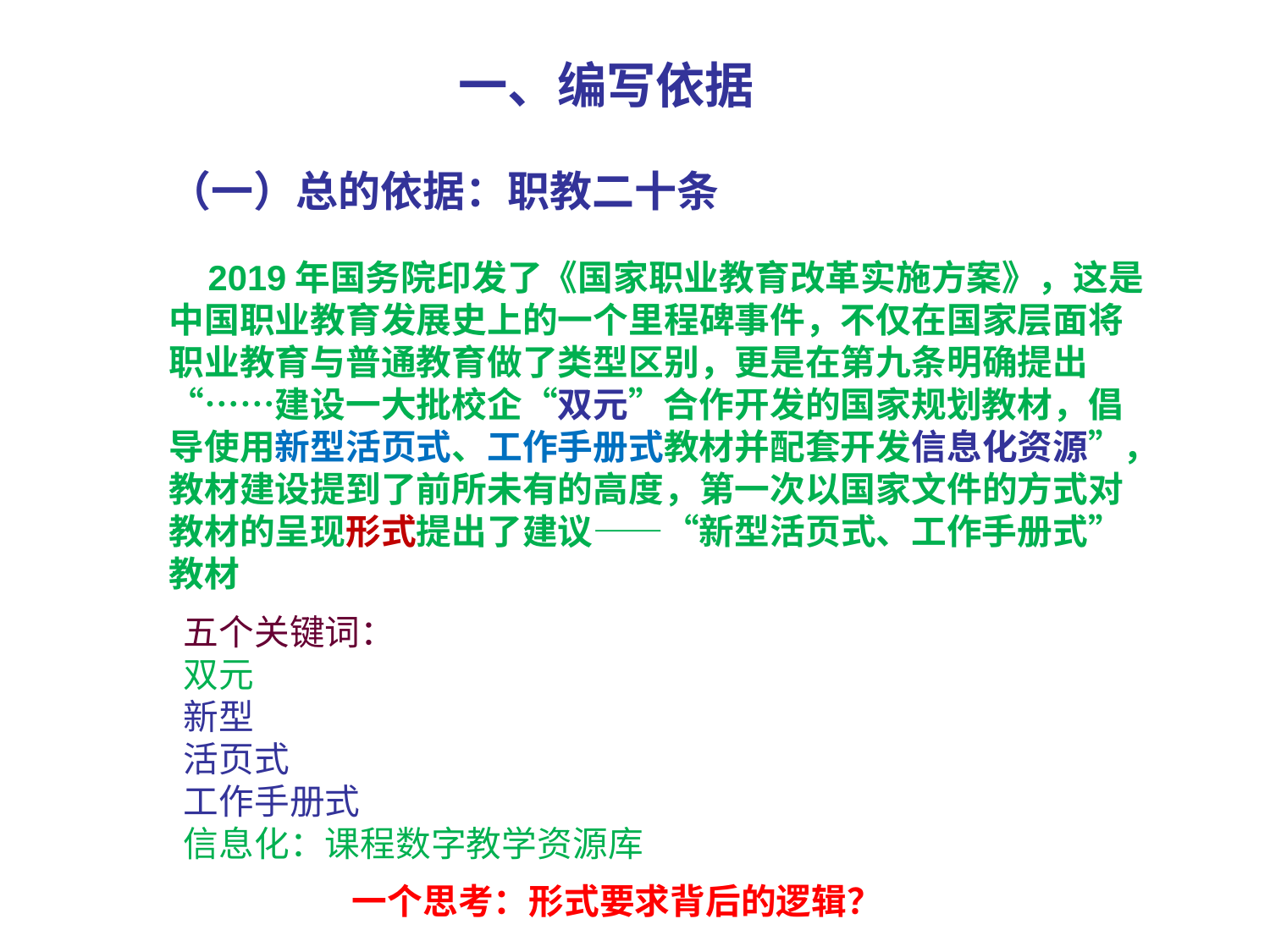

一、编写依据
（一）总的依据：职教二十条
    2019年国务院印发了《国家职业教育改革实施方案》，这是中国职业教育发展史上的一个里程碑事件，不仅在国家层面将职业教育与普通教育做了类型区别，更是在第九条明确提出“……建设一大批校企“双元”合作开发的国家规划教材，倡导使用新型活页式、工作手册式教材并配套开发信息化资源”，教材建设提到了前所未有的高度，第一次以国家文件的方式对教材的呈现形式提出了建议——“新型活页式、工作手册式”教材
五个关键词：
双元
新型
活页式
工作手册式
信息化：课程数字教学资源库
一个思考：形式要求背后的逻辑？